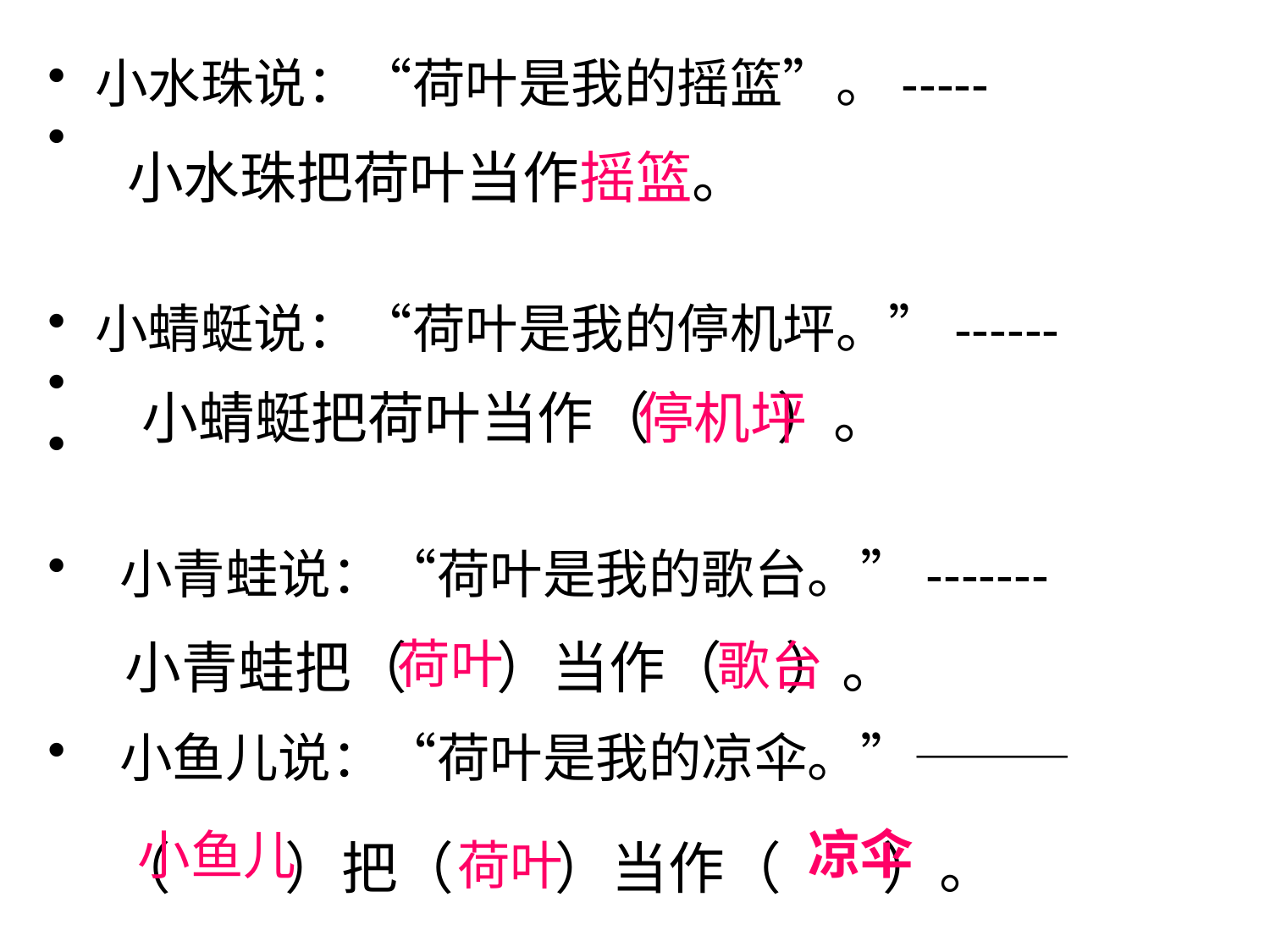

小水珠说：“荷叶是我的摇篮”。-----

小蜻蜓说：“荷叶是我的停机坪。”------

 小青蛙说：“荷叶是我的歌台。”-------

 小鱼儿说：“荷叶是我的凉伞。”———

小水珠把荷叶当作摇篮。
小蜻蜓把荷叶当作（          ）。
停机坪
荷叶
小青蛙把（       ）当作（     ）。
歌台
凉伞
小鱼儿
（         ）把（        ）当作（        ）。
荷叶